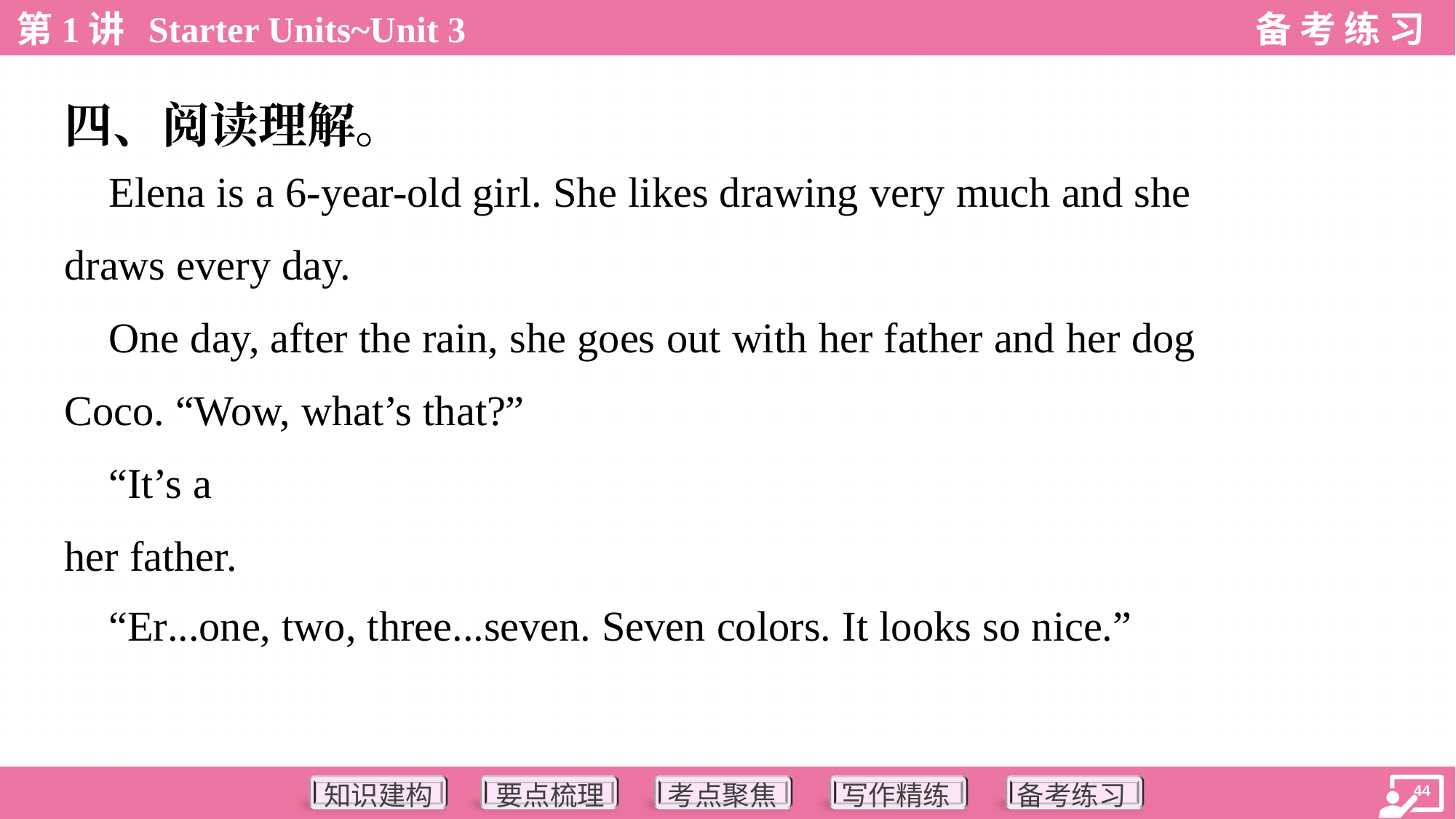

四、阅读理解。
    Elena is a 6-year-old girl. She likes drawing very much and she
draws every day.
    One day, after the rain, she goes out with her father and her dog
Coco. “Wow, what’s that?”
    “It’s a. .rainbow. How many colors can you see, my dear?” asks
her father.
    “Er...one, two, three...seven. Seven colors. It looks so nice.”